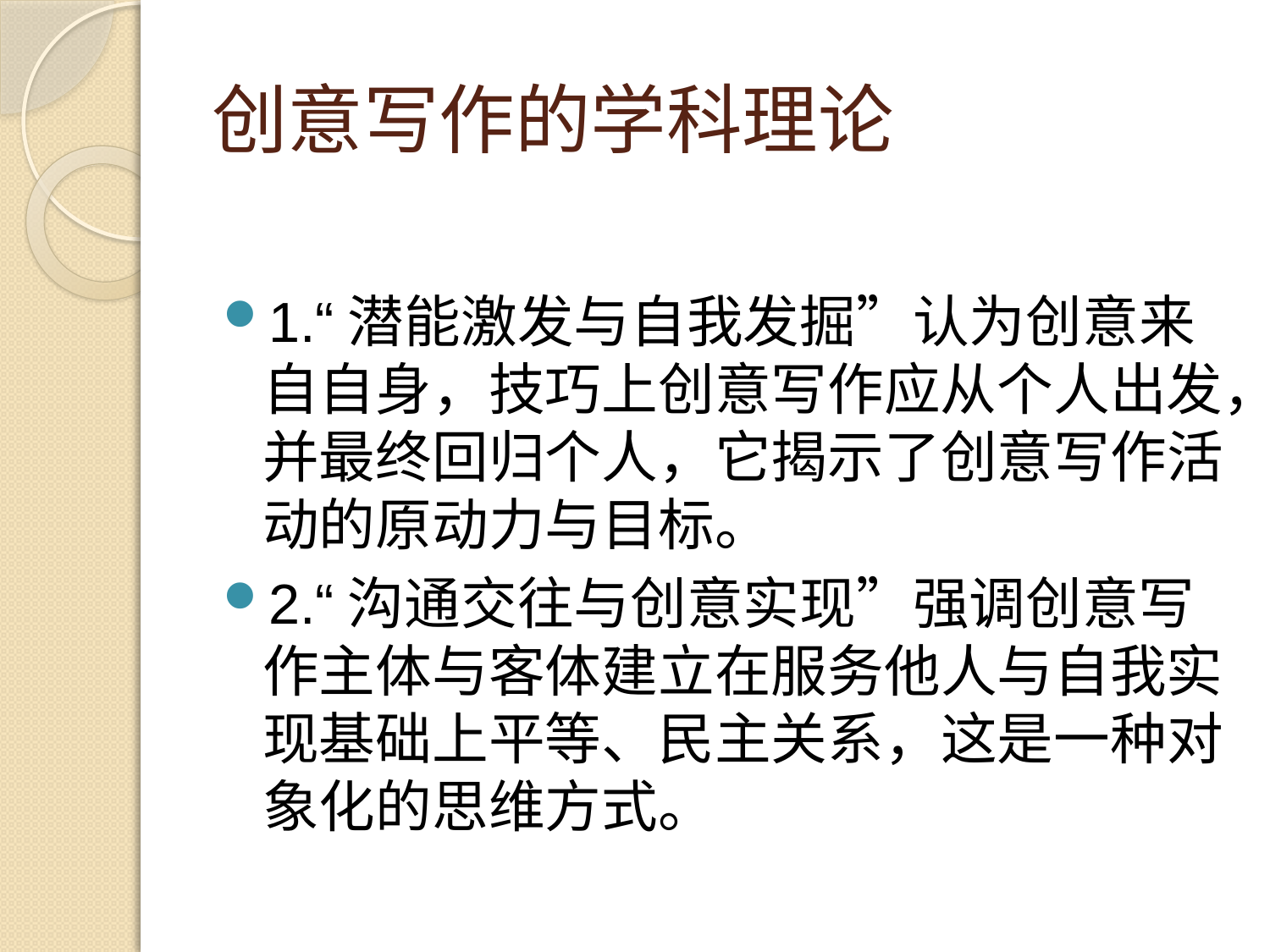

# 创意写作的学科理论

1.“潜能激发与自我发掘”认为创意来自自身，技巧上创意写作应从个人出发，并最终回归个人，它揭示了创意写作活动的原动力与目标。
2.“沟通交往与创意实现”强调创意写作主体与客体建立在服务他人与自我实现基础上平等、民主关系，这是一种对象化的思维方式。